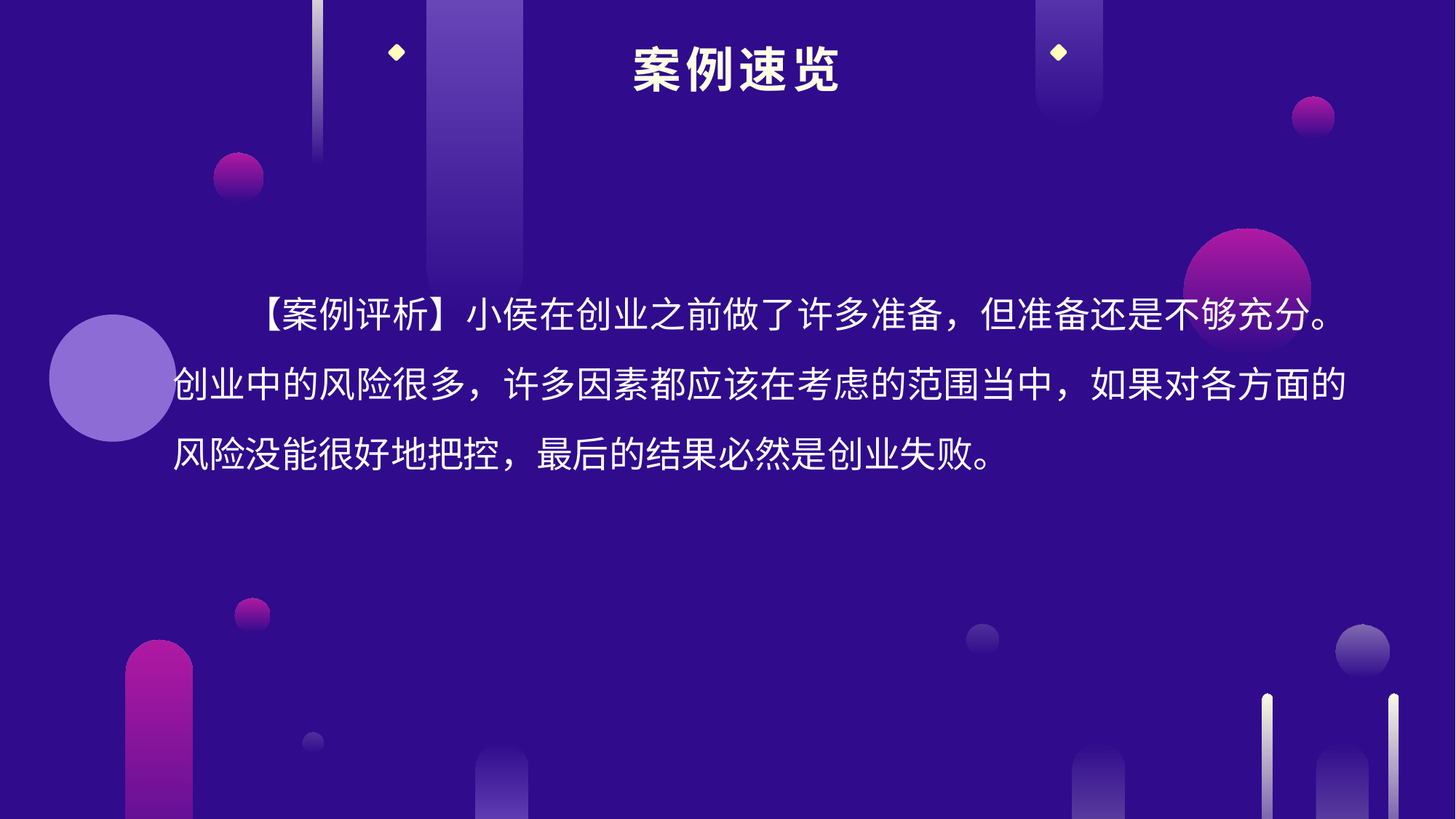

案例速览

【案例评析】小侯在创业之前做了许多准备，但准备还是不够充分。创业中的风险很多，许多因素都应该在考虑的范围当中，如果对各方面的风险没能很好地把控，最后的结果必然是创业失败。